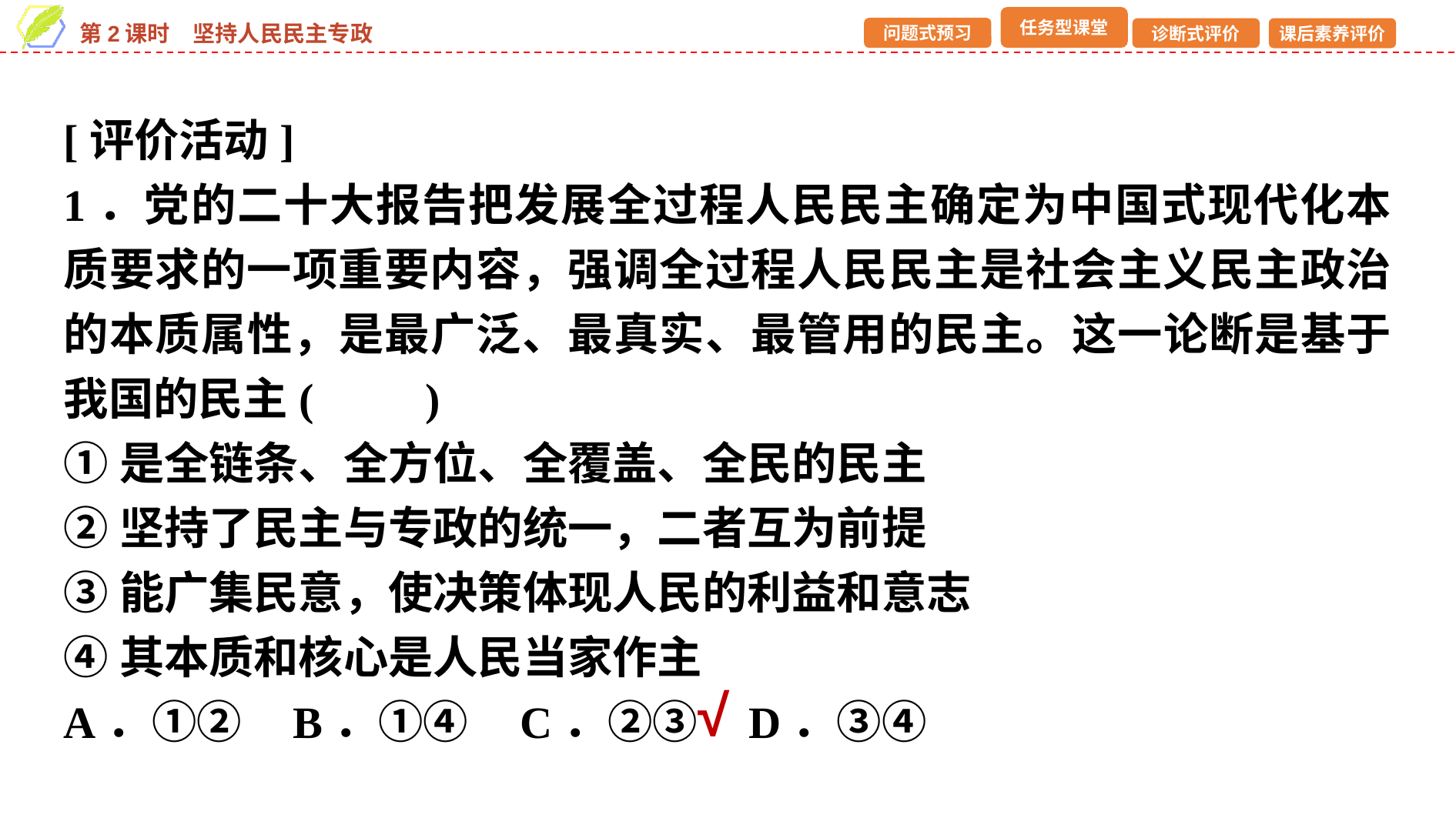

[评价活动]
1．党的二十大报告把发展全过程人民民主确定为中国式现代化本质要求的一项重要内容，强调全过程人民民主是社会主义民主政治的本质属性，是最广泛、最真实、最管用的民主。这一论断是基于我国的民主(　　)
①是全链条、全方位、全覆盖、全民的民主
②坚持了民主与专政的统一，二者互为前提
③能广集民意，使决策体现人民的利益和意志
④其本质和核心是人民当家作主
A．①②    B．①④    C．②③    D．③④
√